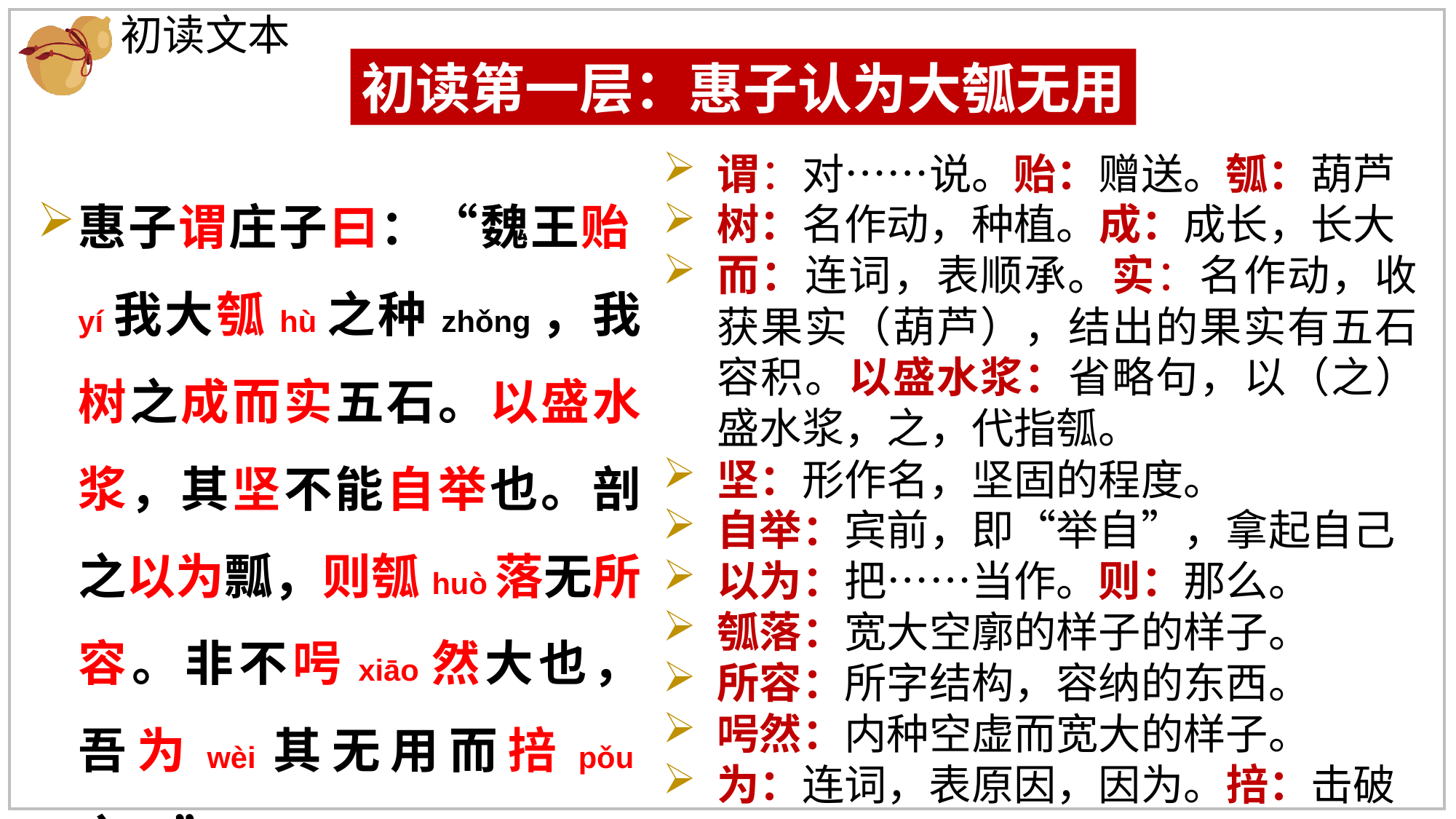

初读文本
初读第一层：惠子认为大瓠无用
谓：对……说。贻：赠送。瓠：葫芦
树：名作动，种植。成：成长，长大
而：连词，表顺承。实：名作动，收获果实（葫芦），结出的果实有五石容积。以盛水浆：省略句，以（之）盛水浆，之，代指瓠。
坚：形作名，坚固的程度。
自举：宾前，即“举自”，拿起自己
以为：把……当作。则：那么。
瓠落：宽大空廓的样子的样子。
所容：所字结构，容纳的东西。
呺然：内种空虚而宽大的样子。
为：连词，表原因，因为。掊：击破

惠子谓庄子曰：“魏王贻yí我大瓠hù之种zhǒng，我树之成而实五石。以盛水浆，其坚不能自举也。剖之以为瓢，则瓠huò落无所容。非不呺xiāo然大也，吾为wèi其无用而掊pǒu之。”